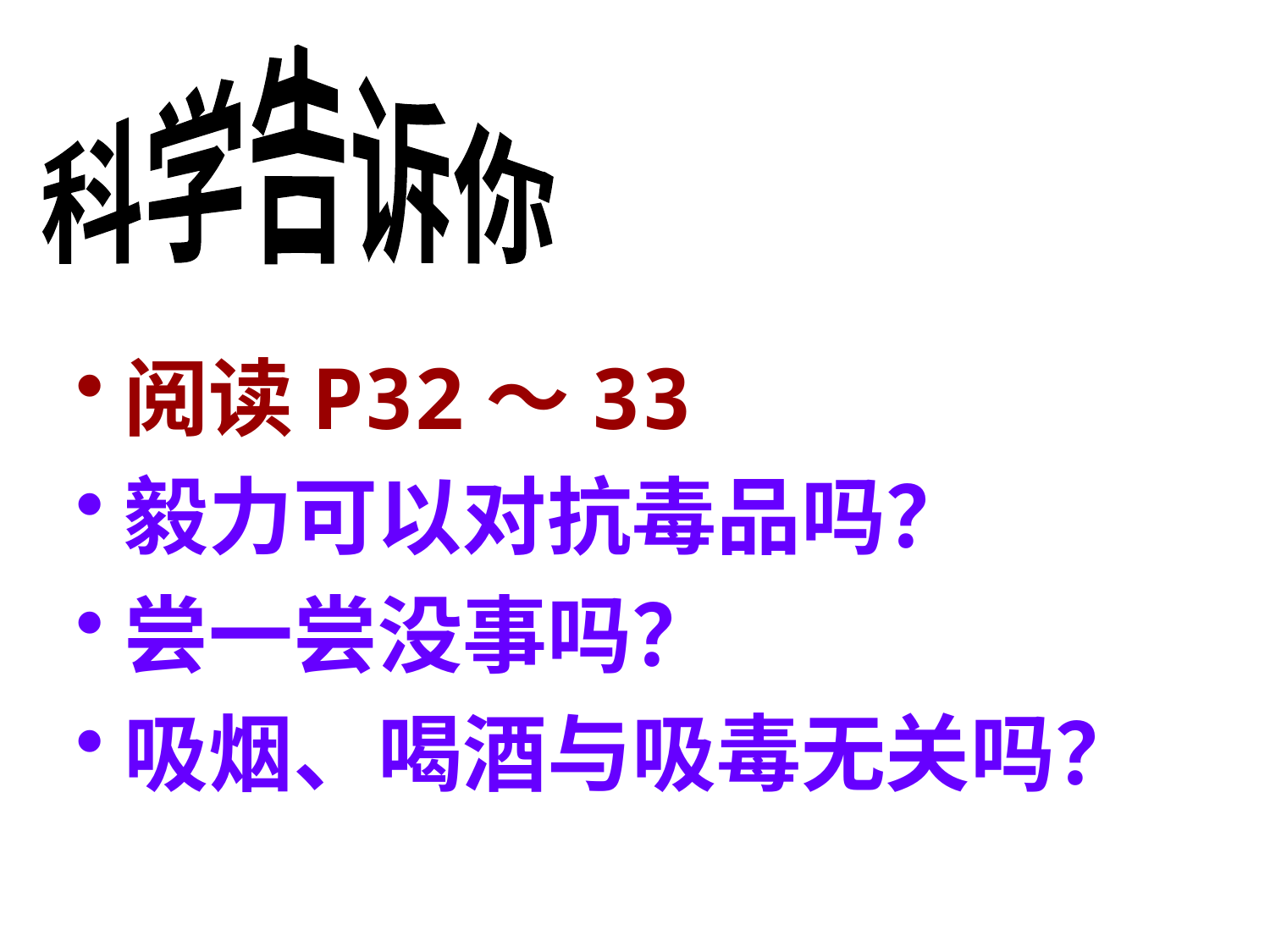

科学告诉你
阅读P32～33
毅力可以对抗毒品吗？
尝一尝没事吗？
吸烟、喝酒与吸毒无关吗？